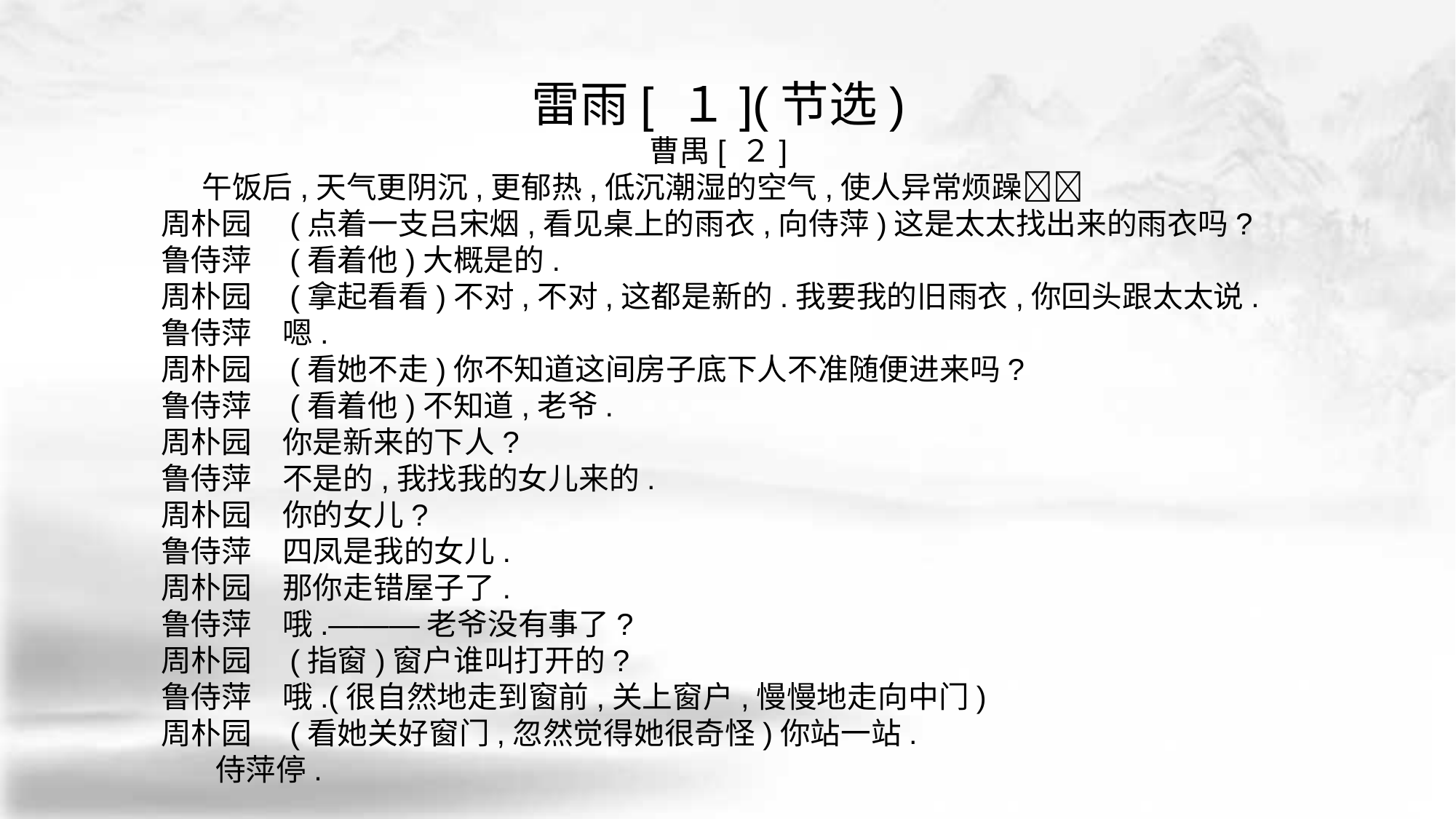

雷雨[ １](节选)
曹禺[ ２]
     午饭后,天气更阴沉,更郁热,低沉潮湿的空气,使人异常烦躁􀆺􀆺
周朴园　(点着一支吕宋烟,看见桌上的雨衣,向侍萍)这是太太找出来的雨衣吗?
鲁侍萍　(看着他)大概是的.
周朴园　(拿起看看)不对,不对,这都是新的.我要我的旧雨衣,你回头跟太太说.
鲁侍萍　嗯.
周朴园　(看她不走)你不知道这间房子底下人不准随便进来吗?
鲁侍萍　(看着他)不知道,老爷.
周朴园　你是新来的下人?
鲁侍萍　不是的,我找我的女儿来的.
周朴园　你的女儿?
鲁侍萍　四凤是我的女儿.
周朴园　那你走错屋子了.
鲁侍萍　哦.———老爷没有事了?
周朴园　(指窗)窗户谁叫打开的?
鲁侍萍　哦.(很自然地走到窗前,关上窗户,慢慢地走向中门)
周朴园　(看她关好窗门,忽然觉得她很奇怪)你站一站.
       侍萍停.